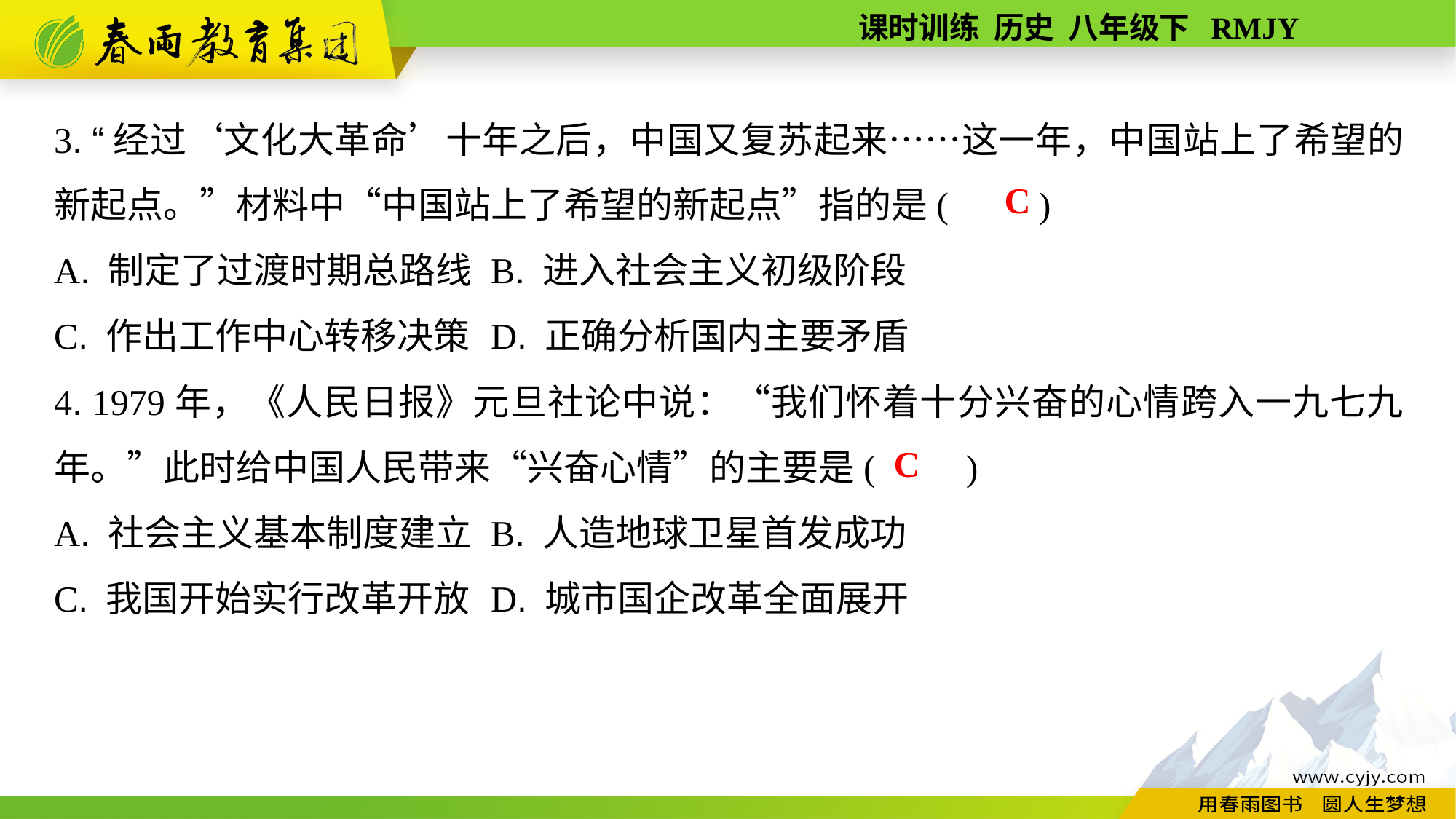

3. “经过‘文化大革命’十年之后，中国又复苏起来……这一年，中国站上了希望的新起点。”材料中“中国站上了希望的新起点”指的是(　　)
A. 制定了过渡时期总路线	B. 进入社会主义初级阶段
C. 作出工作中心转移决策	D. 正确分析国内主要矛盾
4. 1979年，《人民日报》元旦社论中说：“我们怀着十分兴奋的心情跨入一九七九年。”此时给中国人民带来“兴奋心情”的主要是(　　)
A. 社会主义基本制度建立	B. 人造地球卫星首发成功
C. 我国开始实行改革开放	D. 城市国企改革全面展开
C
C